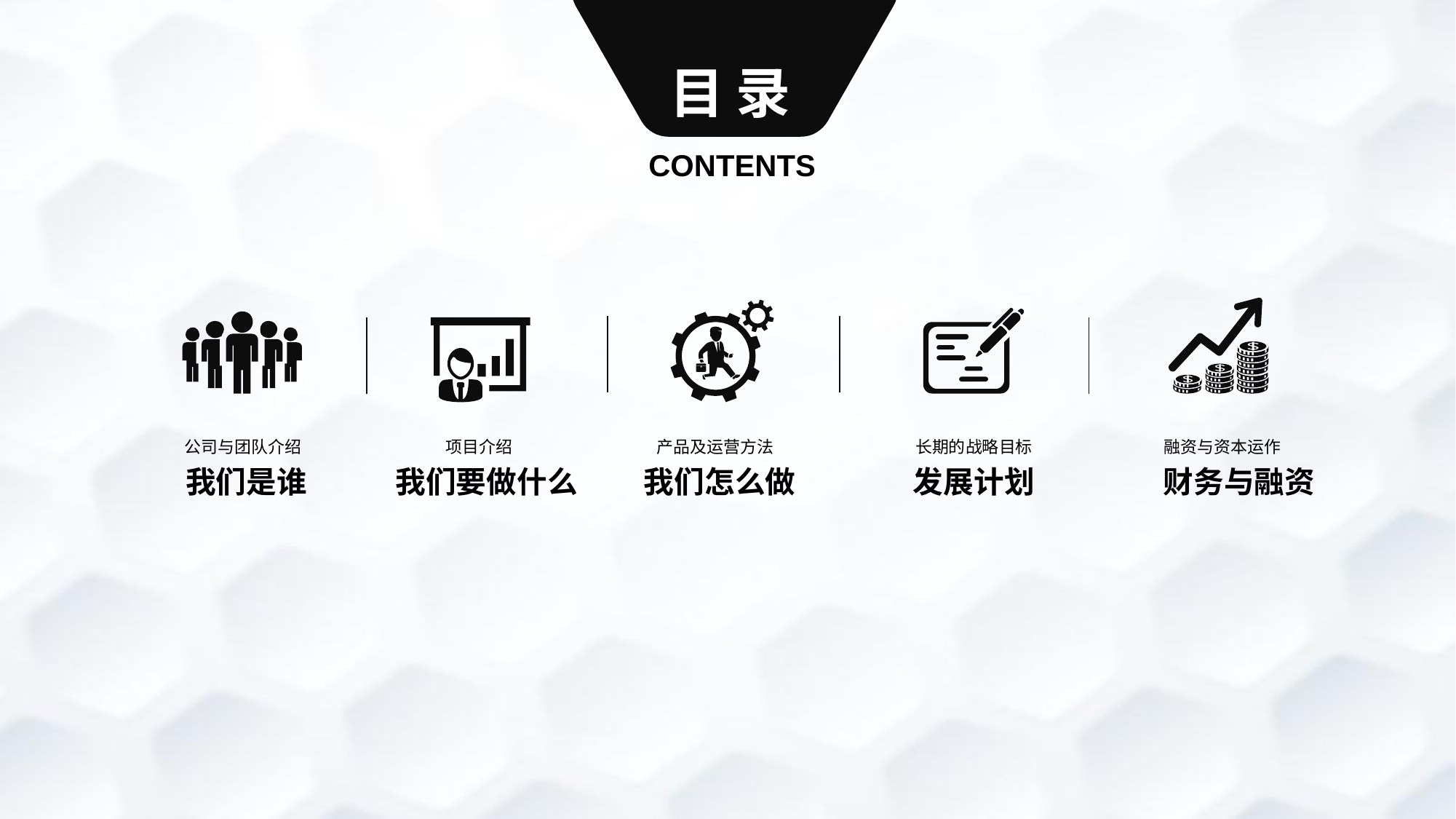

目 录
CONTENTS

项目介绍
公司与团队介绍
产品及运营方法
长期的战略目标
融资与资本运作
我们要做什么
我们是谁
我们怎么做
发展计划
财务与融资